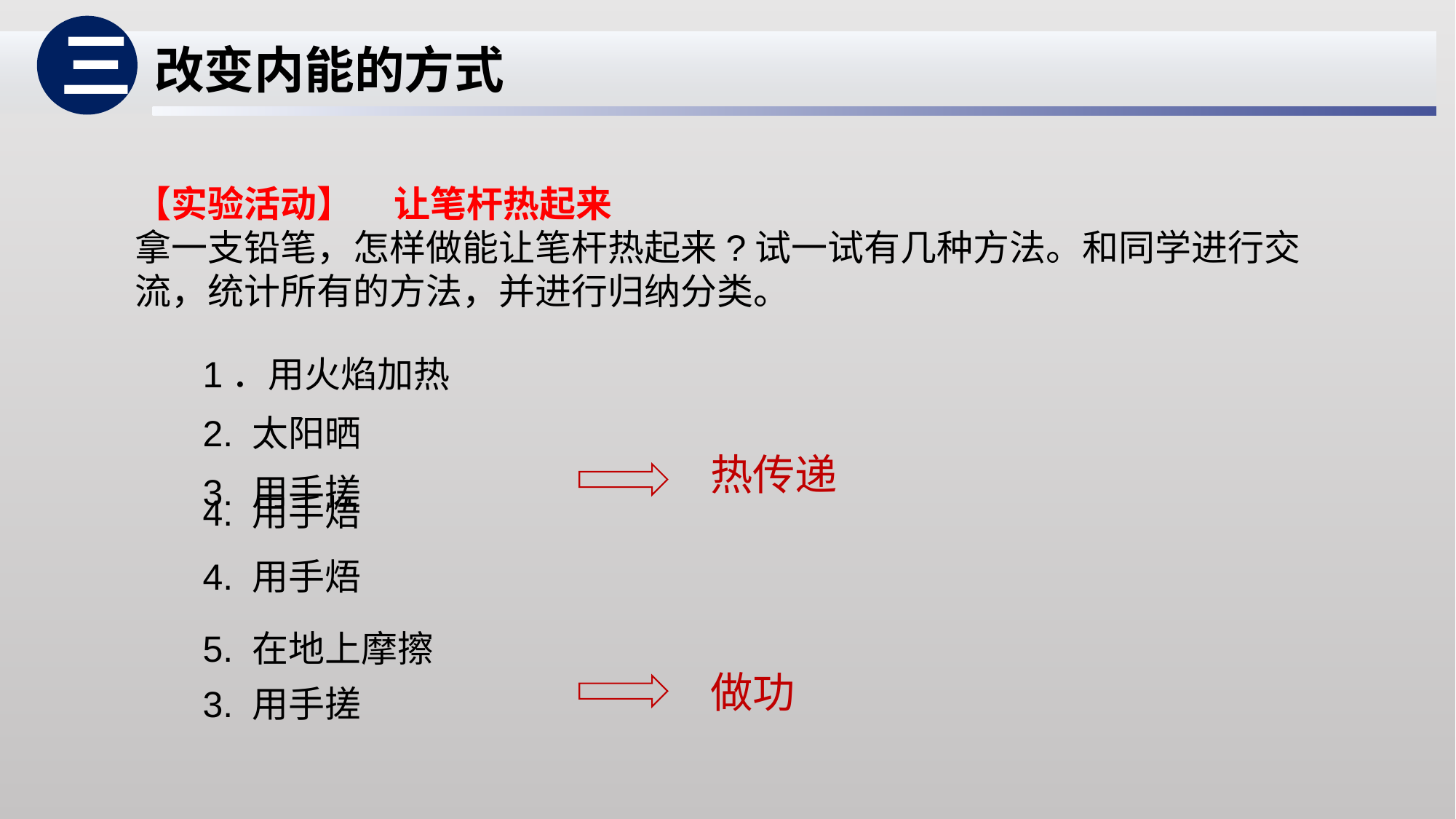

三

改变内能的方式

【实验活动】     让笔杆热起来
拿一支铅笔，怎样做能让笔杆热起来?试一试有几种方法。和同学进行交流，统计所有的方法，并进行归纳分类。
1．用火焰加热
2. 太阳晒
热传递
3. 用手搓

4. 用手焐
4. 用手焐
5. 在地上摩擦
做功
3. 用手搓